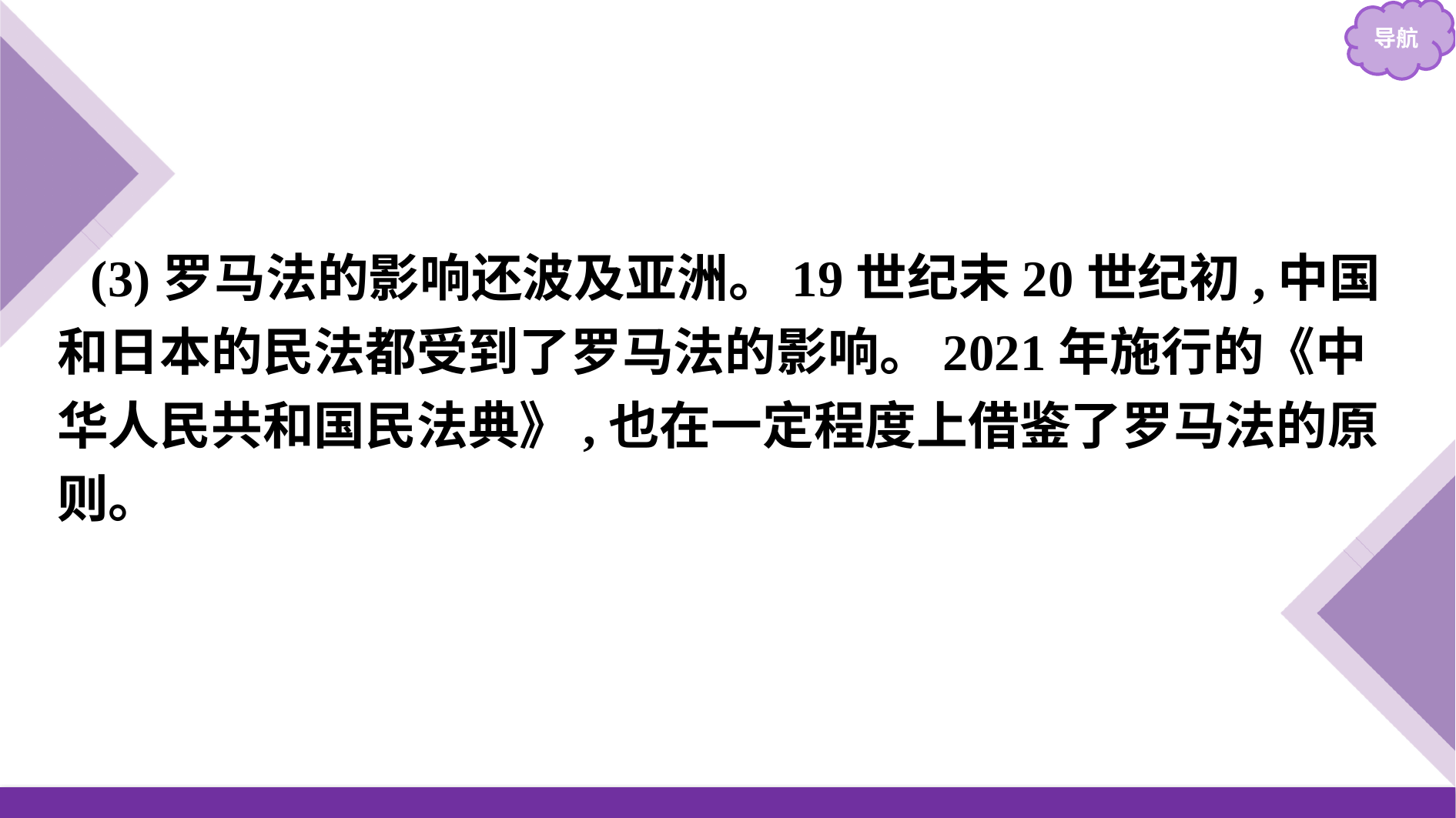

(3)罗马法的影响还波及亚洲。19世纪末20世纪初,中国和日本的民法都受到了罗马法的影响。2021年施行的《中华人民共和国民法典》,也在一定程度上借鉴了罗马法的原则。